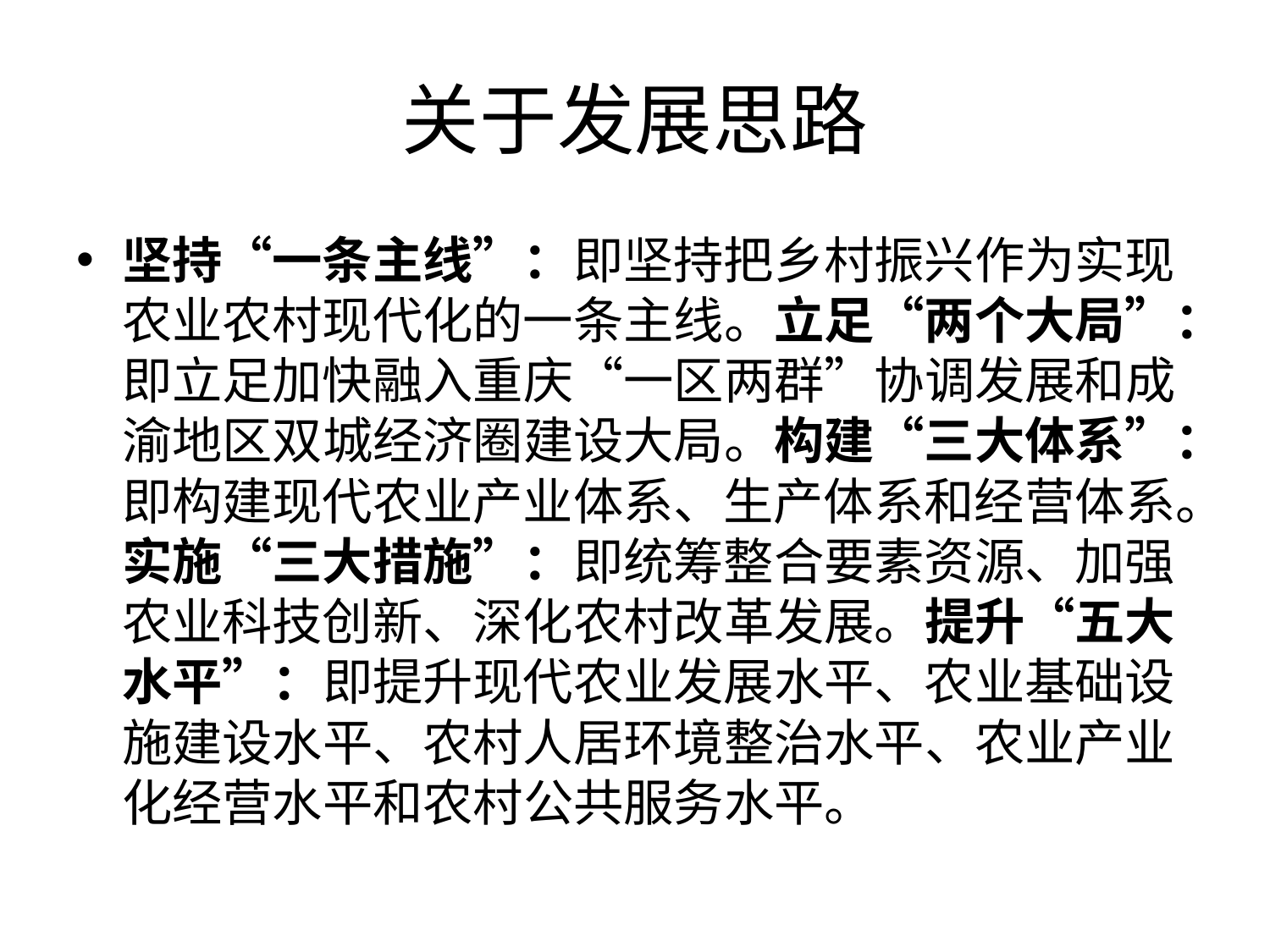

# 关于发展思路
坚持“一条主线”：即坚持把乡村振兴作为实现农业农村现代化的一条主线。立足“两个大局”：即立足加快融入重庆“一区两群”协调发展和成渝地区双城经济圈建设大局。构建“三大体系”：即构建现代农业产业体系、生产体系和经营体系。实施“三大措施”：即统筹整合要素资源、加强农业科技创新、深化农村改革发展。提升“五大水平”：即提升现代农业发展水平、农业基础设施建设水平、农村人居环境整治水平、农业产业化经营水平和农村公共服务水平。